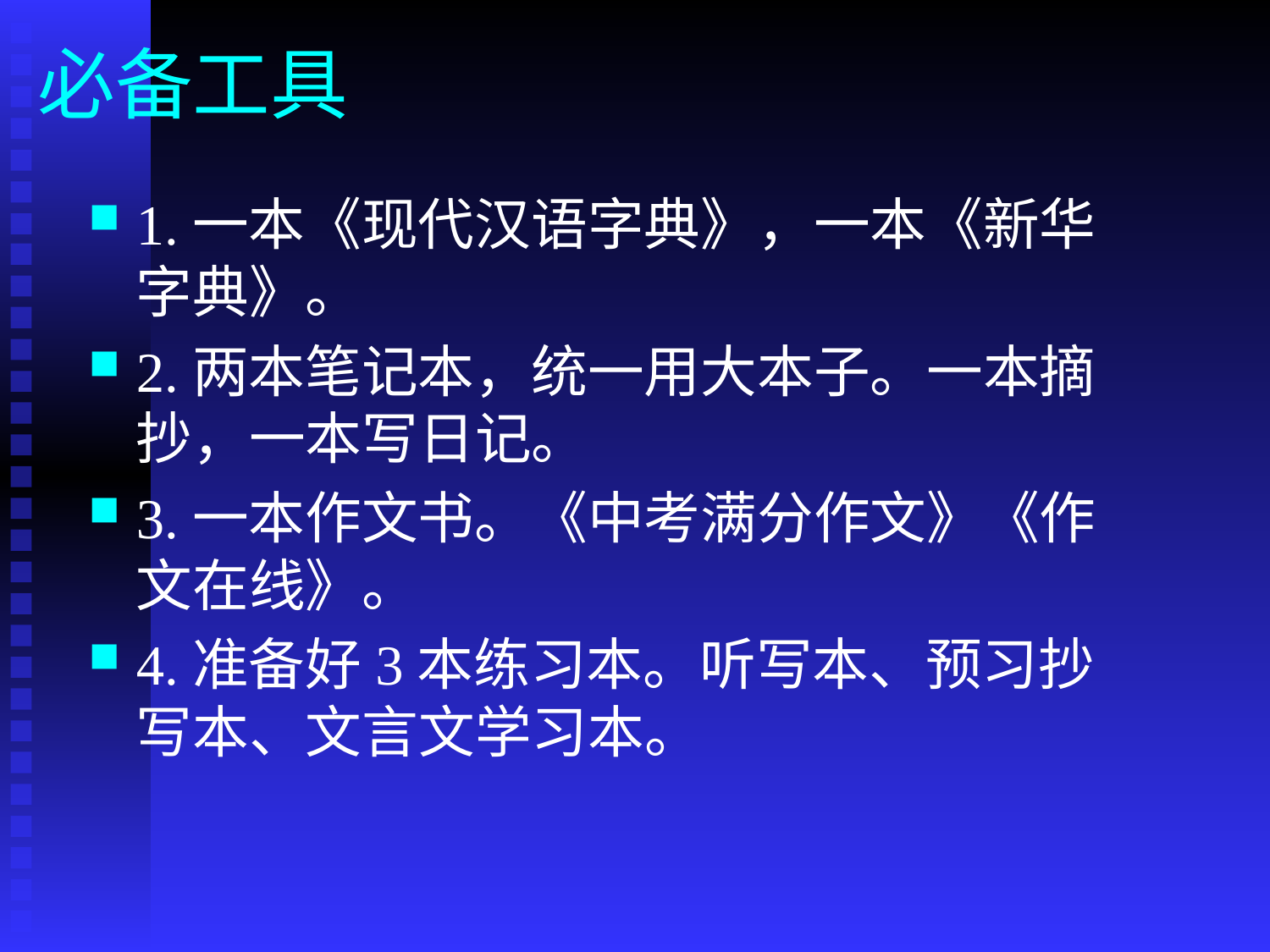

# 必备工具
1.一本《现代汉语字典》，一本《新华字典》。
2.两本笔记本，统一用大本子。一本摘抄，一本写日记。
3.一本作文书。《中考满分作文》《作文在线》。
4.准备好3本练习本。听写本、预习抄写本、文言文学习本。